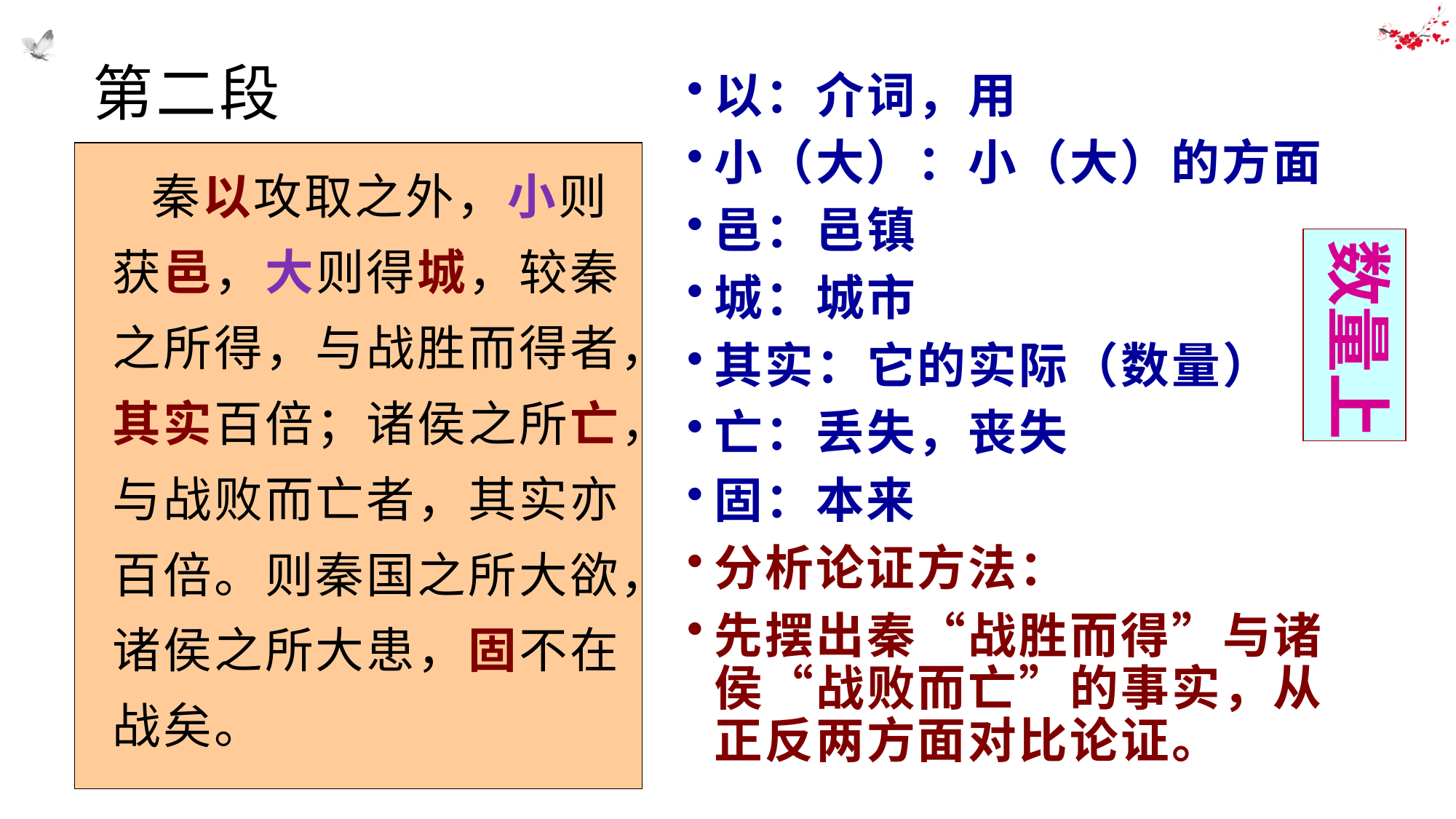

# 第二段
以：介词，用
小（大）：小（大）的方面
邑：邑镇
城：城市
其实：它的实际（数量）
亡：丢失，丧失
固：本来
分析论证方法：
先摆出秦“战胜而得”与诸侯“战败而亡”的事实，从正反两方面对比论证。
           秦以攻取之外，小则获邑，大则得城，较秦之所得，与战胜而得者，其实百倍；诸侯之所亡，与战败而亡者，其实亦百倍。则秦国之所大欲，诸侯之所大患，固不在战矣。
数量上